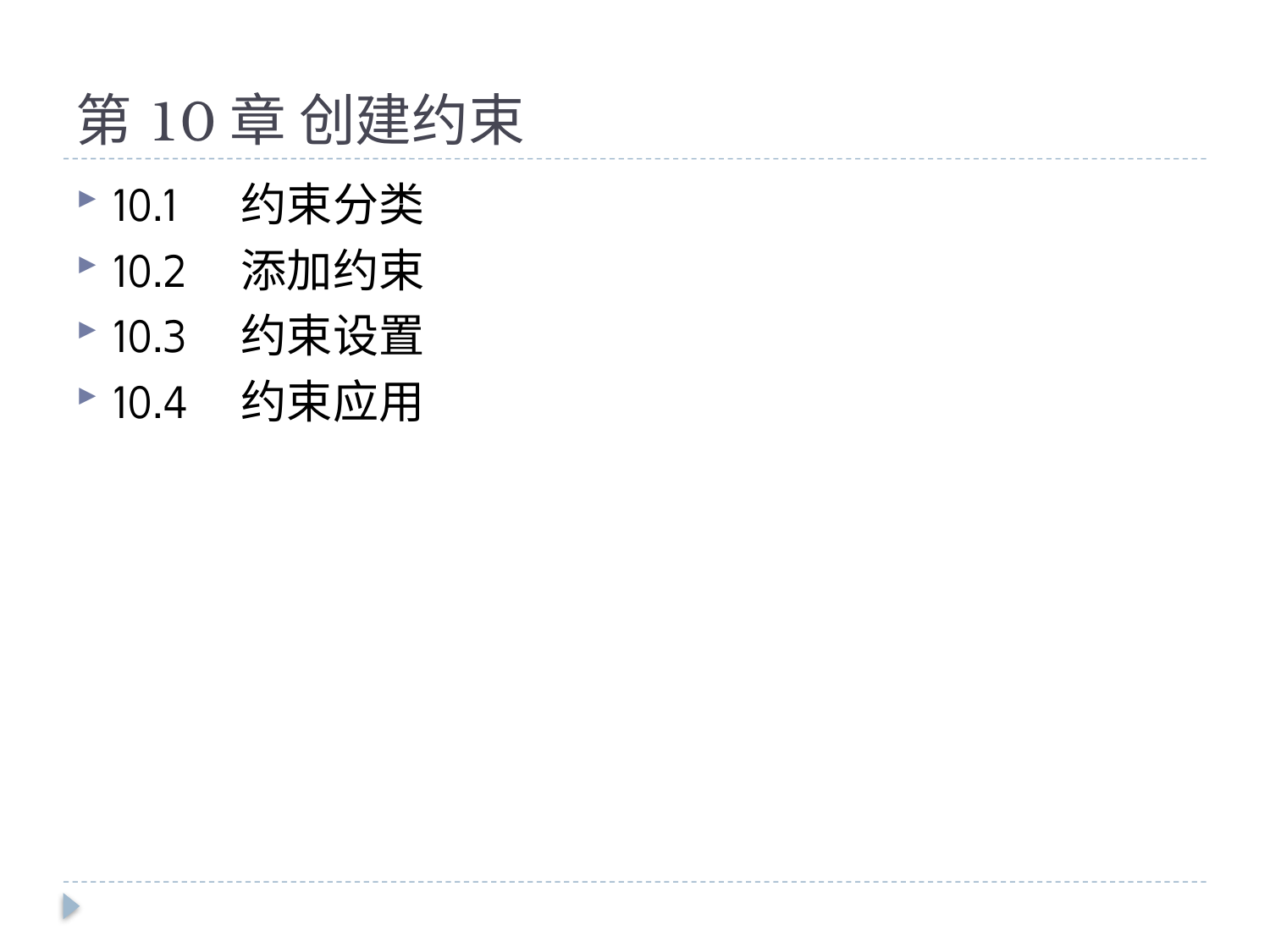

# 第10章 创建约束
10.1	约束分类
10.2	添加约束
10.3	约束设置
10.4	约束应用